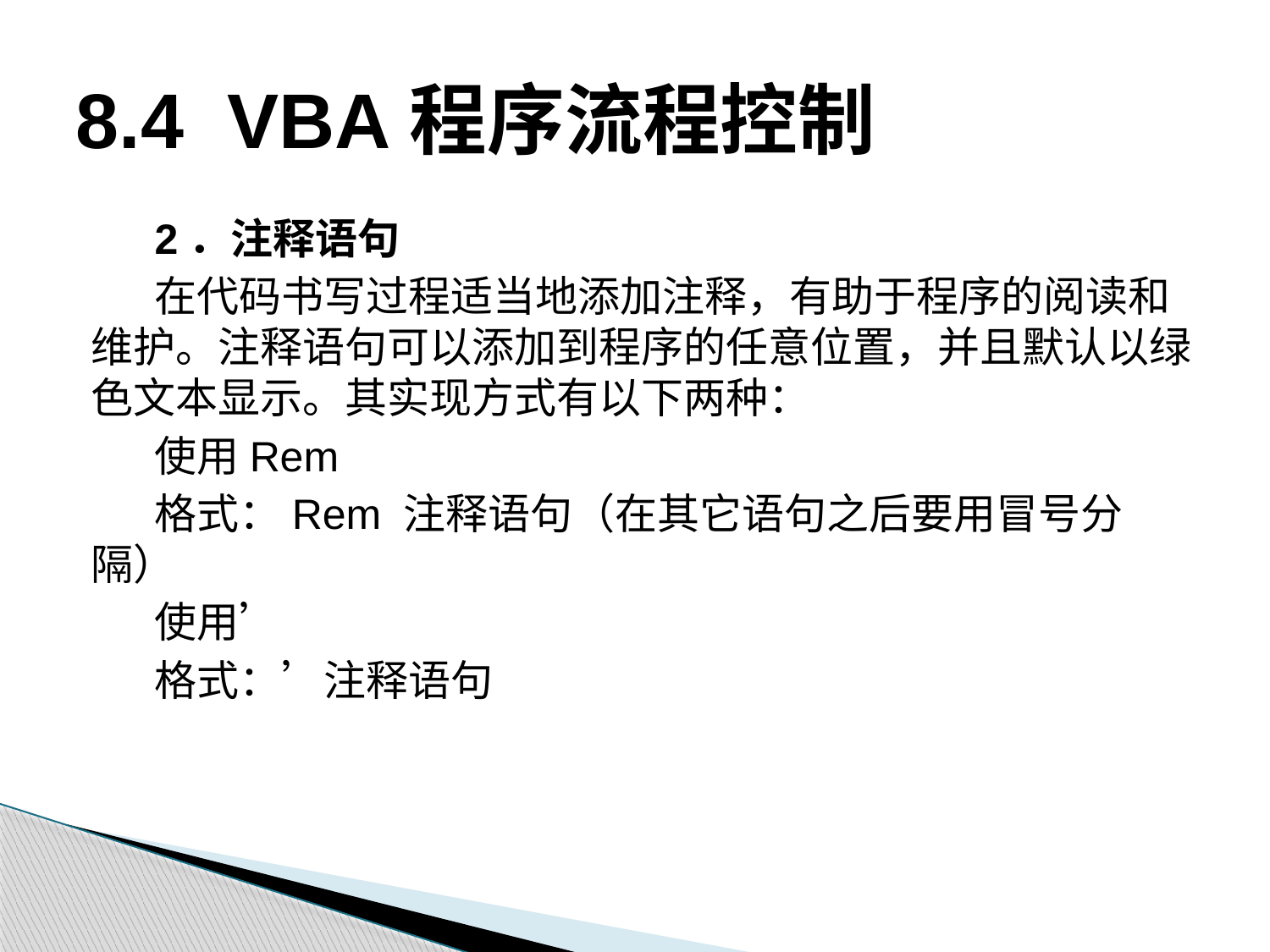

# 8.4  VBA程序流程控制
2．注释语句
在代码书写过程适当地添加注释，有助于程序的阅读和维护。注释语句可以添加到程序的任意位置，并且默认以绿色文本显示。其实现方式有以下两种：
使用Rem
格式：Rem 注释语句（在其它语句之后要用冒号分隔）
使用’
格式：’注释语句